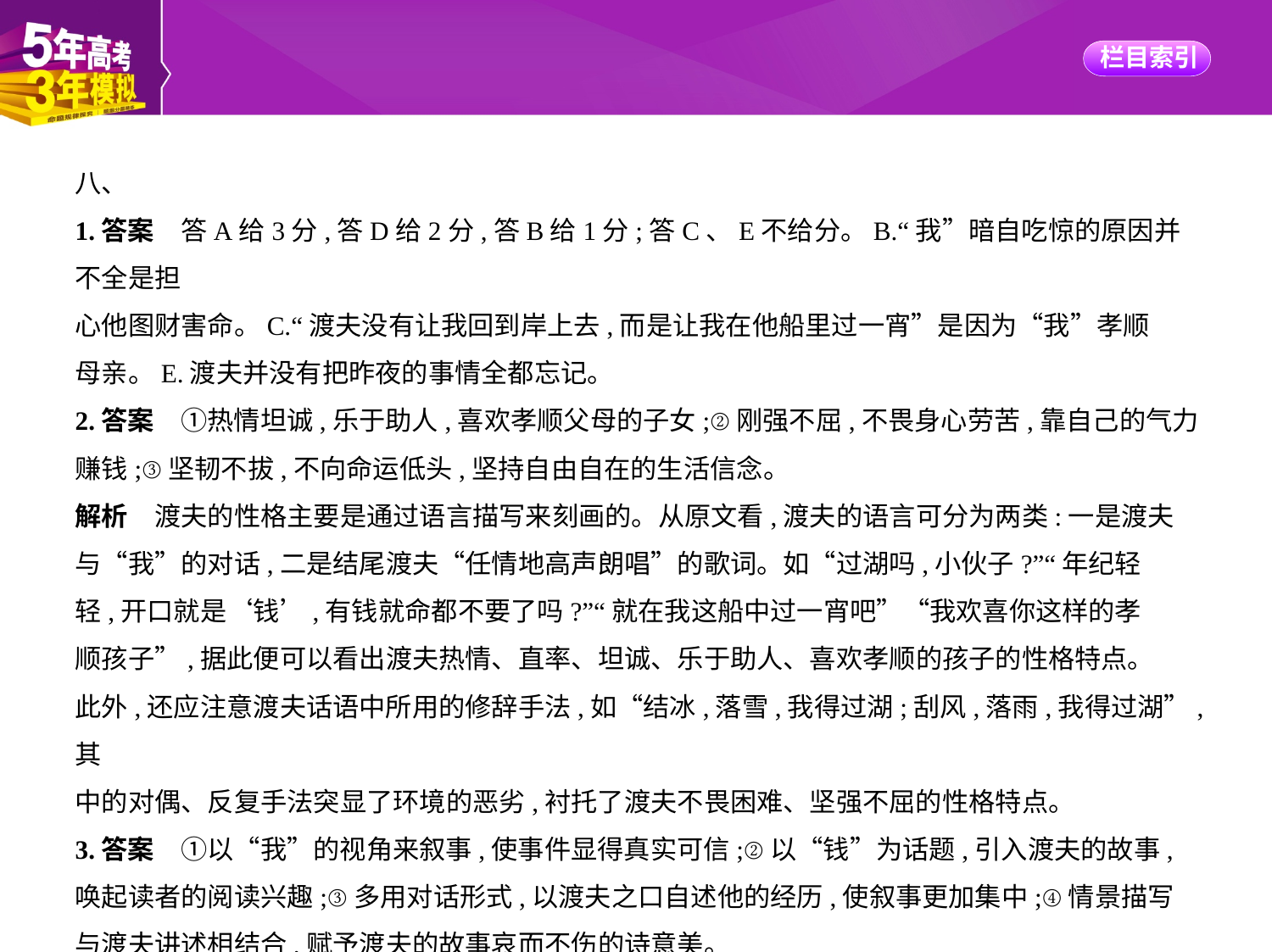

八、
1.答案　答A给3分,答D给2分,答B给1分;答C、E不给分。B.“我”暗自吃惊的原因并不全是担
心他图财害命。C.“渡夫没有让我回到岸上去,而是让我在他船里过一宵”是因为“我”孝顺
母亲。E.渡夫并没有把昨夜的事情全都忘记。
2.答案　①热情坦诚,乐于助人,喜欢孝顺父母的子女;②刚强不屈,不畏身心劳苦,靠自己的气力
赚钱;③坚韧不拔,不向命运低头,坚持自由自在的生活信念。
解析　渡夫的性格主要是通过语言描写来刻画的。从原文看,渡夫的语言可分为两类:一是渡夫
与“我”的对话,二是结尾渡夫“任情地高声朗唱”的歌词。如“过湖吗,小伙子?”“年纪轻
轻,开口就是‘钱’,有钱就命都不要了吗?”“就在我这船中过一宵吧”“我欢喜你这样的孝
顺孩子”,据此便可以看出渡夫热情、直率、坦诚、乐于助人、喜欢孝顺的孩子的性格特点。
此外,还应注意渡夫话语中所用的修辞手法,如“结冰,落雪,我得过湖;刮风,落雨,我得过湖”,其
中的对偶、反复手法突显了环境的恶劣,衬托了渡夫不畏困难、坚强不屈的性格特点。
3.答案　①以“我”的视角来叙事,使事件显得真实可信;②以“钱”为话题,引入渡夫的故事,
唤起读者的阅读兴趣;③多用对话形式,以渡夫之口自述他的经历,使叙事更加集中;④情景描写
与渡夫讲述相结合,赋予渡夫的故事哀而不伤的诗意美。